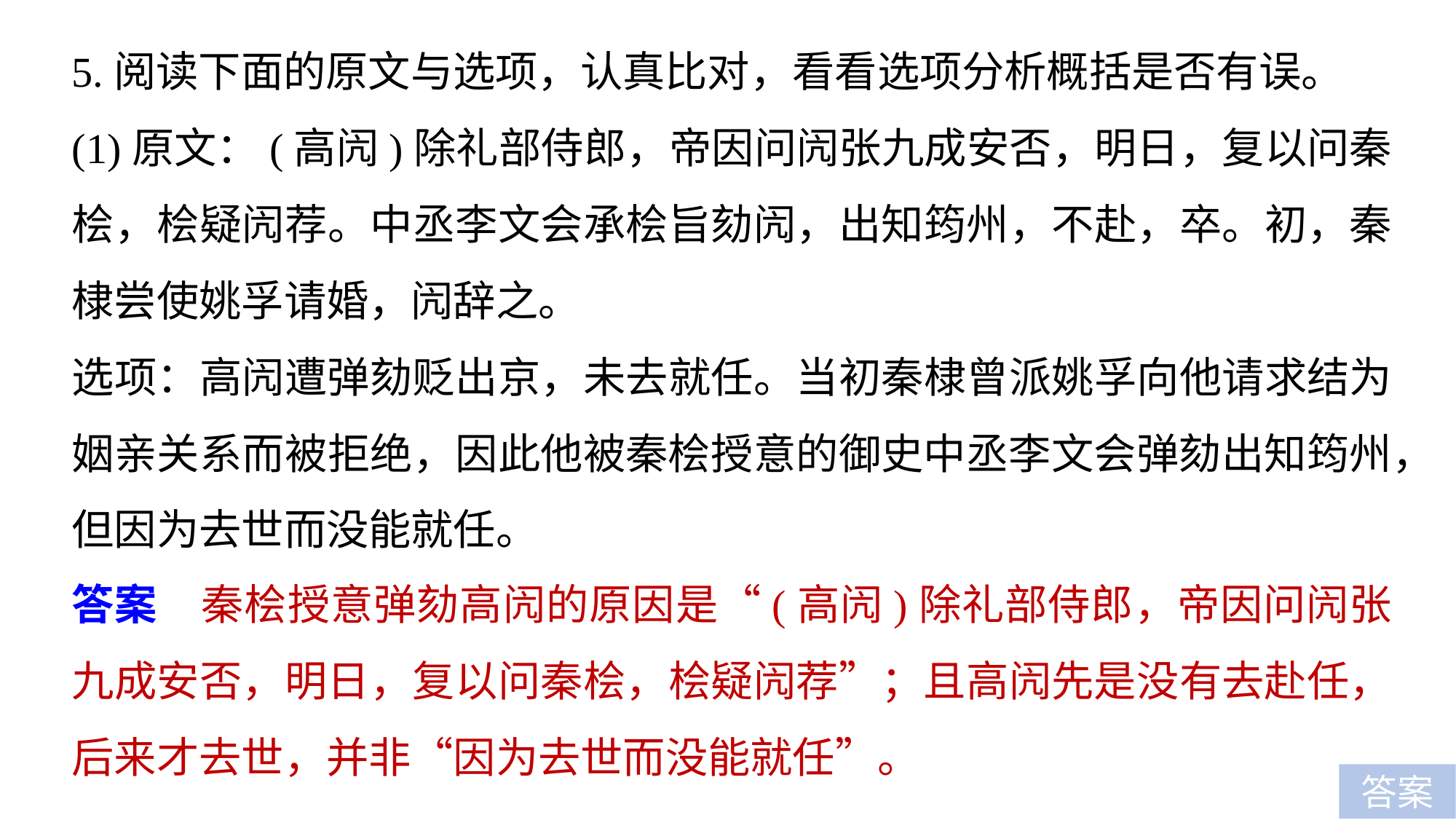

5.阅读下面的原文与选项，认真比对，看看选项分析概括是否有误。
(1)原文：(高闶)除礼部侍郎，帝因问闶张九成安否，明日，复以问秦桧，桧疑闶荐。中丞李文会承桧旨劾闶，出知筠州，不赴，卒。初，秦棣尝使姚孚请婚，闶辞之。
选项：高闶遭弹劾贬出京，未去就任。当初秦棣曾派姚孚向他请求结为姻亲关系而被拒绝，因此他被秦桧授意的御史中丞李文会弹劾出知筠州，但因为去世而没能就任。
答案　秦桧授意弹劾高闶的原因是“(高闶)除礼部侍郎，帝因问闶张九成安否，明日，复以问秦桧，桧疑闶荐”；且高闶先是没有去赴任，后来才去世，并非“因为去世而没能就任”。
答案